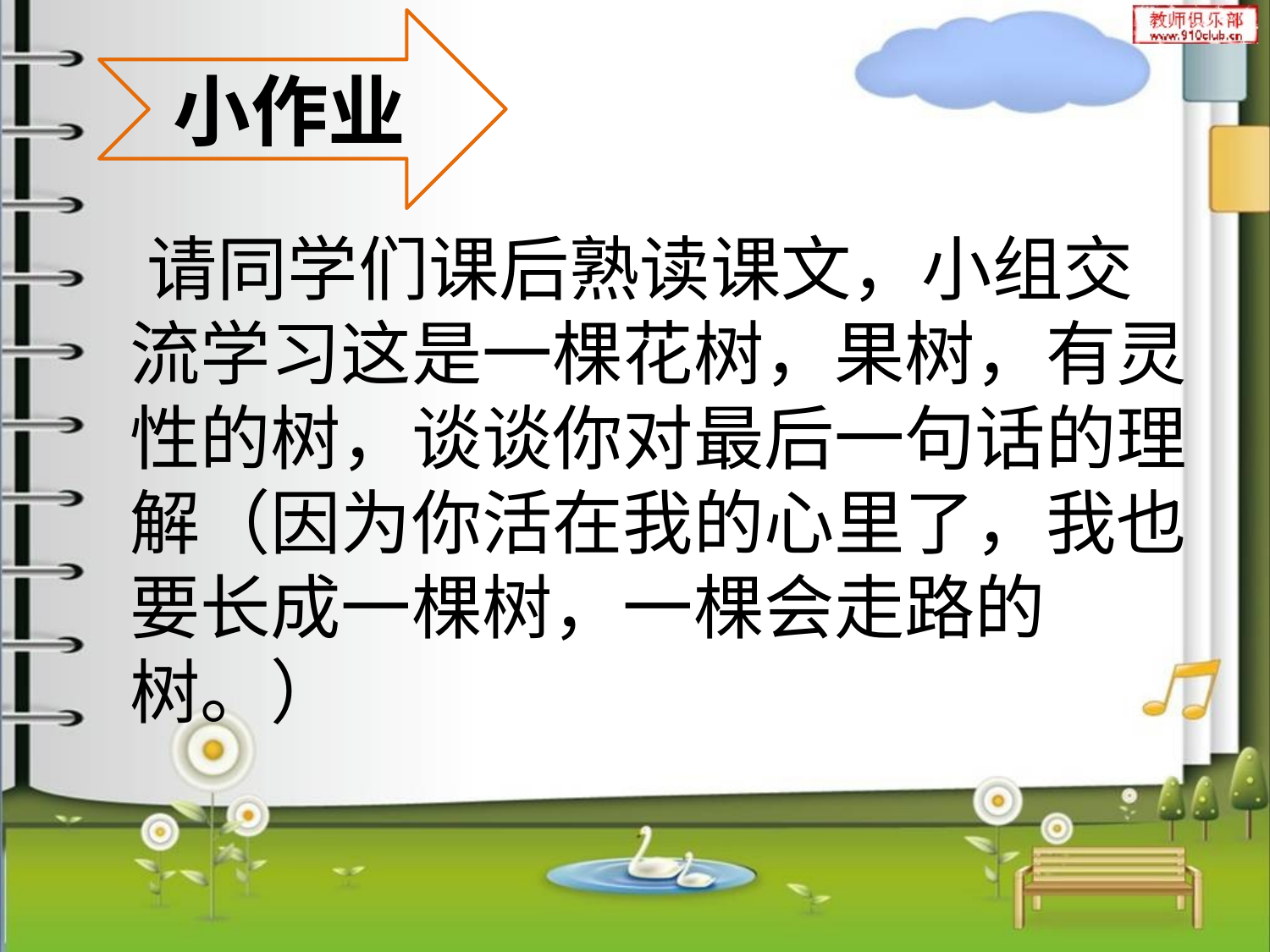

# 小作业
   请同学们课后熟读课文，小组交流学习这是一棵花树，果树，有灵性的树，谈谈你对最后一句话的理解（因为你活在我的心里了，我也要长成一棵树，一棵会走路的树。）